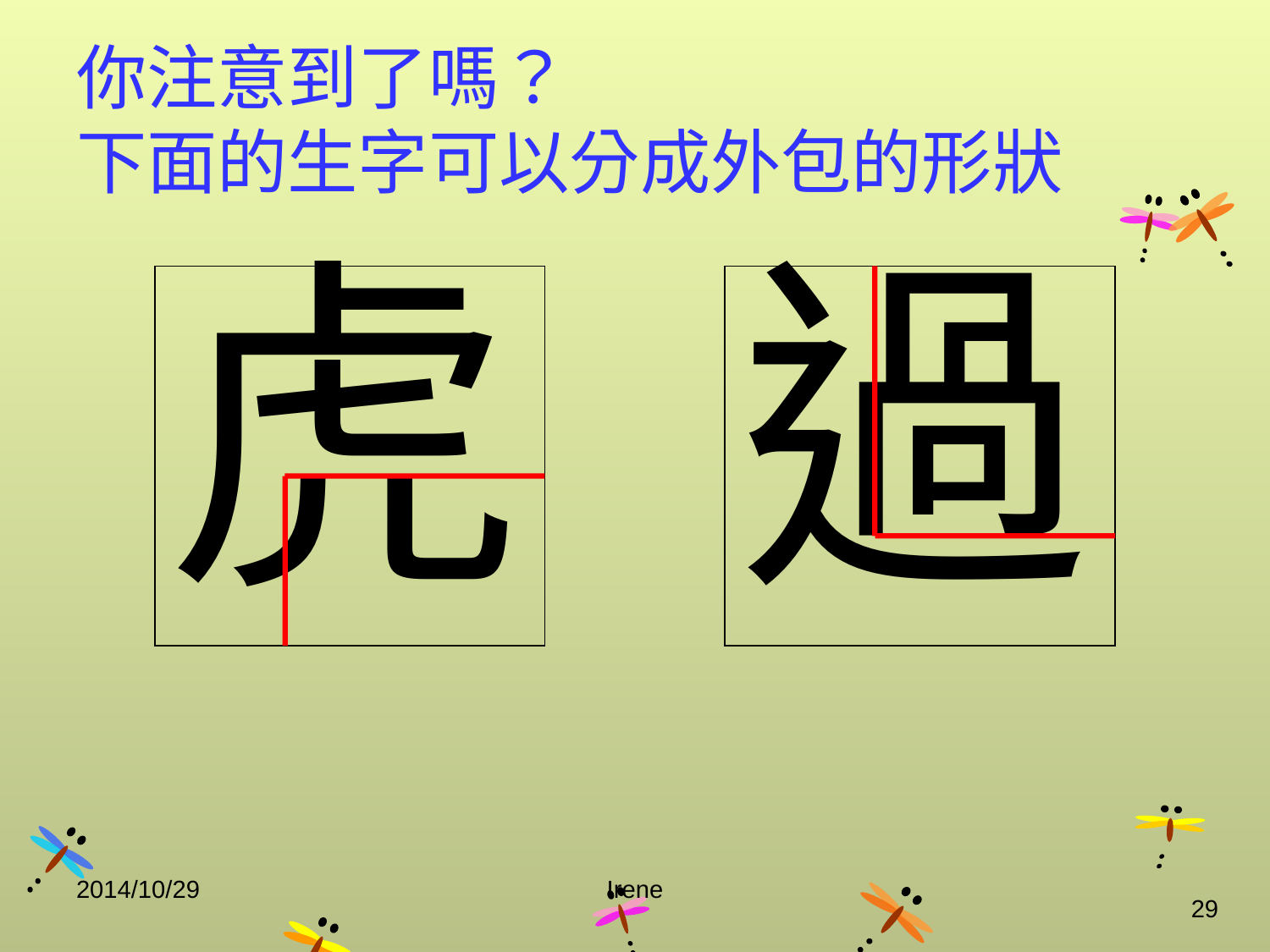

# 你注意到了嗎？ 下面的生字可以分成外包的形狀
虎
過

2014/10/29
Irene